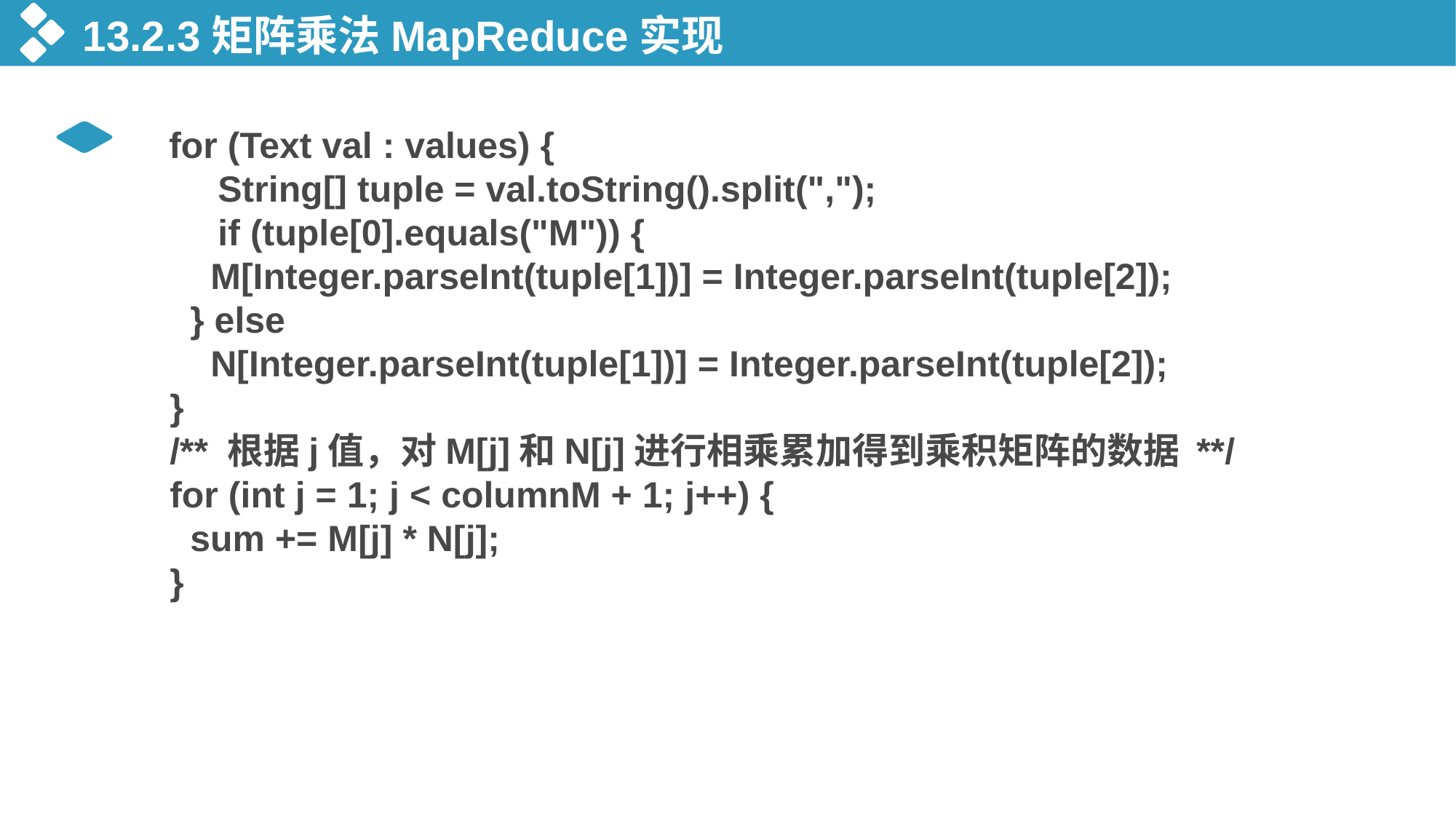

13.2.3矩阵乘法MapReduce实现

       for (Text val : values) {
        	String[] tuple = val.toString().split(",");
       	if (tuple[0].equals("M")) {
          M[Integer.parseInt(tuple[1])] = Integer.parseInt(tuple[2]);
        } else
          N[Integer.parseInt(tuple[1])] = Integer.parseInt(tuple[2]);
      }
      /** 根据j值，对M[j]和N[j]进行相乘累加得到乘积矩阵的数据 **/
      for (int j = 1; j < columnM + 1; j++) {
        sum += M[j] * N[j];
      }